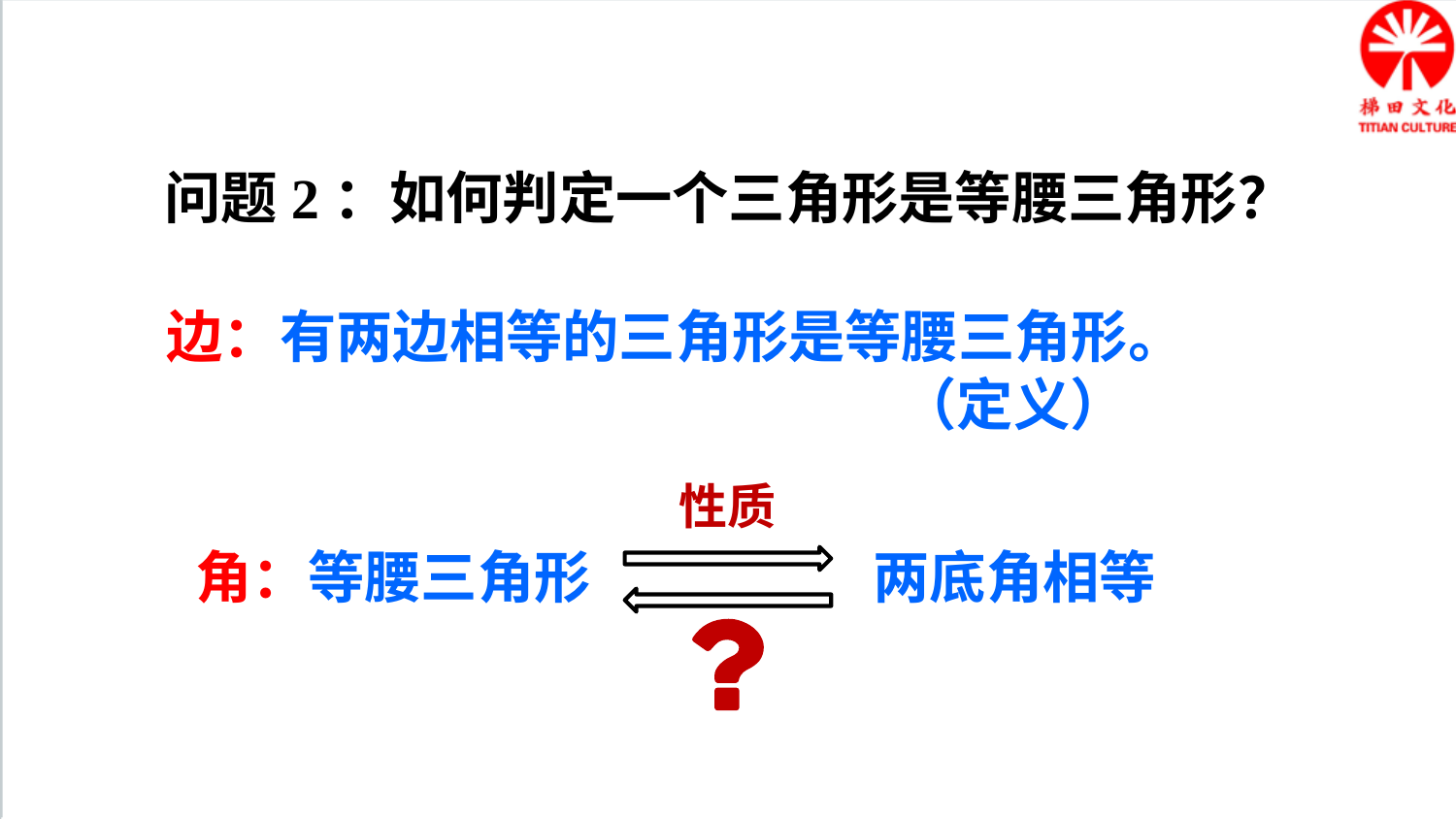

问题2：如何判定一个三角形是等腰三角形？
边：有两边相等的三角形是等腰三角形。
                                                        （定义）
性质

角：等腰三角形                      两底角相等